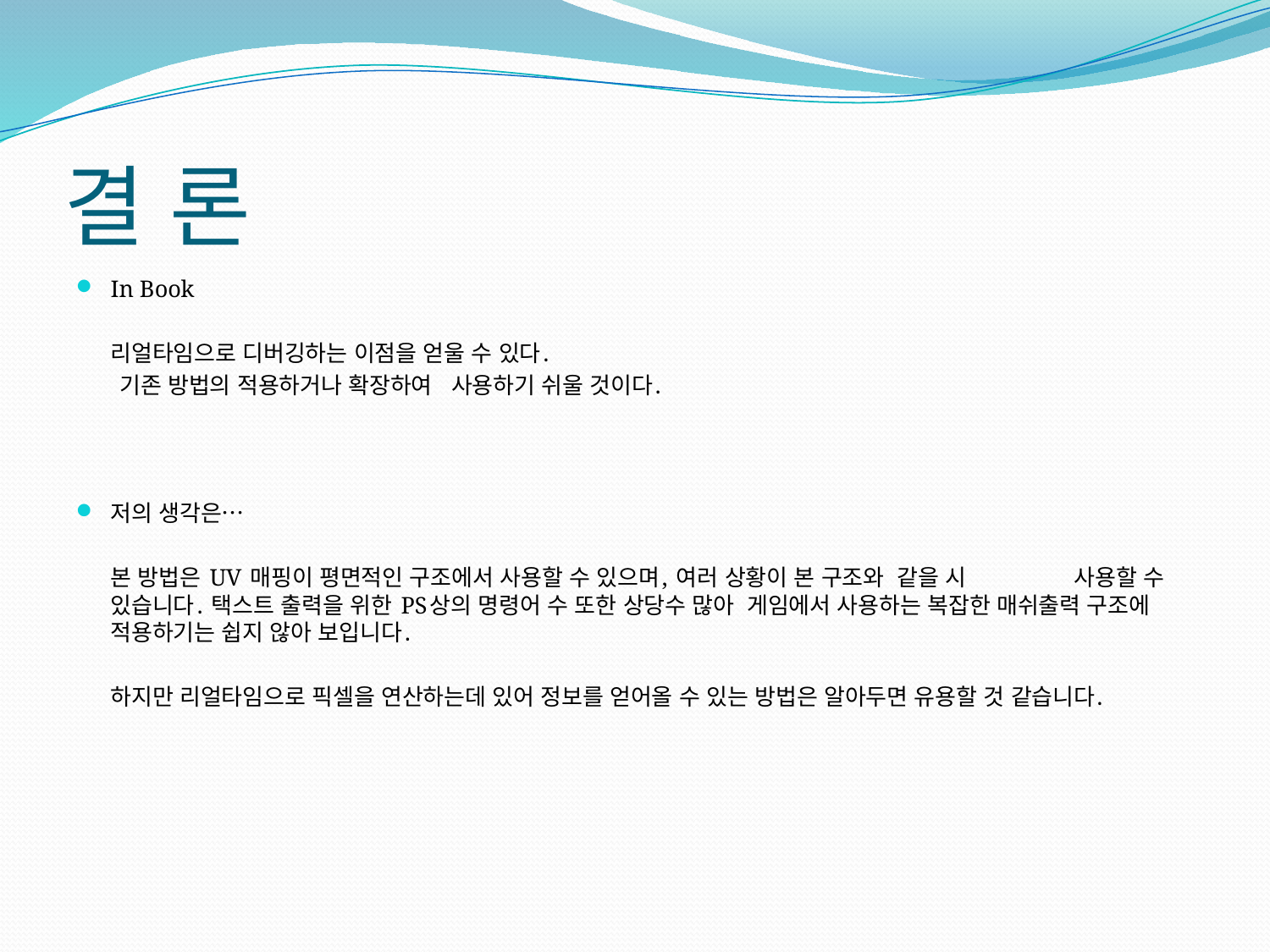

# 결 론
In Book

	리얼타임으로 디버깅하는 이점을 얻울 수 있다.
	 기존 방법의 적용하거나 확장하여   사용하기 쉬울 것이다.

저의 생각은…

    	본 방법은 UV 매핑이 평면적인 구조에서 사용할 수 있으며, 여러 상황이 본 구조와  같을 시                 사용할 수 있습니다. 택스트 출력을 위한 PS상의 명령어 수 또한 상당수 많아  게임에서 사용하는 복잡한 매쉬출력 구조에 적용하기는 쉽지 않아 보입니다.

	하지만 리얼타임으로 픽셀을 연산하는데 있어 정보를 얻어올 수 있는 방법은 알아두면 유용할 것 같습니다.